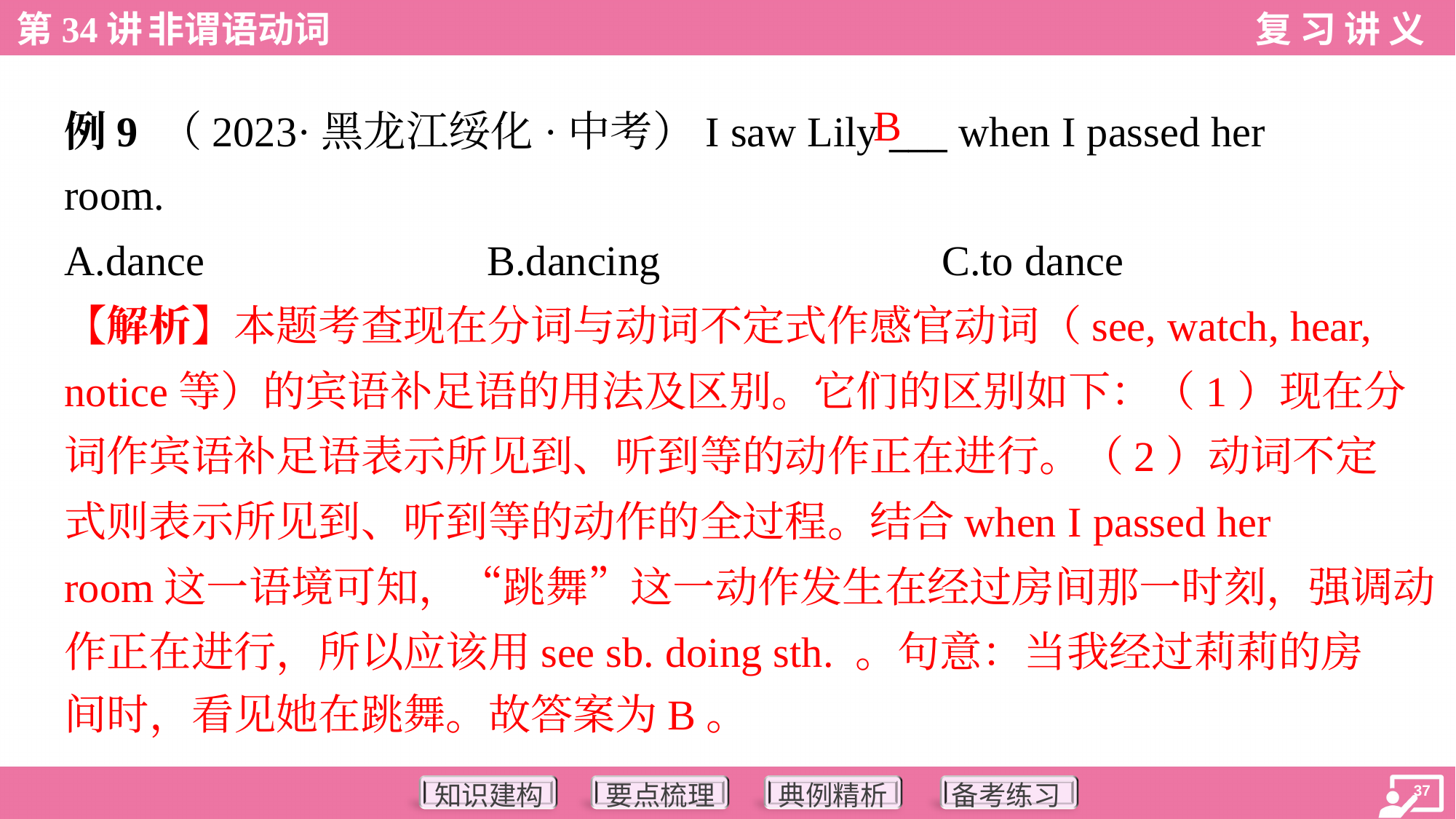

B
例9 （2023·黑龙江绥化·中考）I saw Lily ___ when I passed her
room.
A.dance	B.dancing	C.to dance
【解析】本题考查现在分词与动词不定式作感官动词（see, watch, hear,
notice等）的宾语补足语的用法及区别。它们的区别如下：（1）现在分
词作宾语补足语表示所见到、听到等的动作正在进行。（2）动词不定
式则表示所见到、听到等的动作的全过程。结合when I passed her
room这一语境可知，“跳舞”这一动作发生在经过房间那一时刻，强调动
作正在进行，所以应该用see sb. doing sth. 。句意：当我经过莉莉的房
间时，看见她在跳舞。故答案为B。